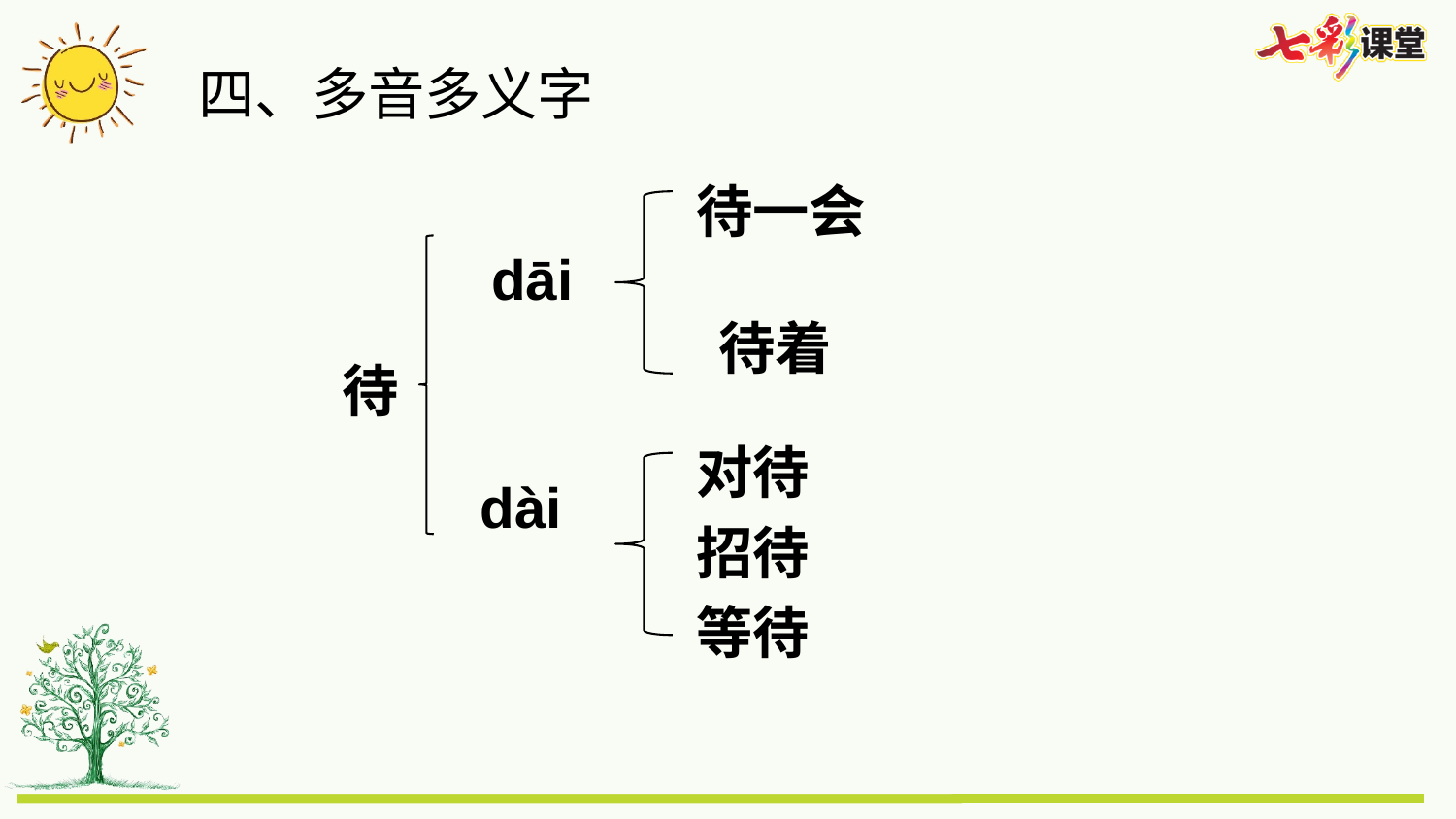

四、多音多义字
待一会

dāi
待着
待
对待

dài
招待
等待